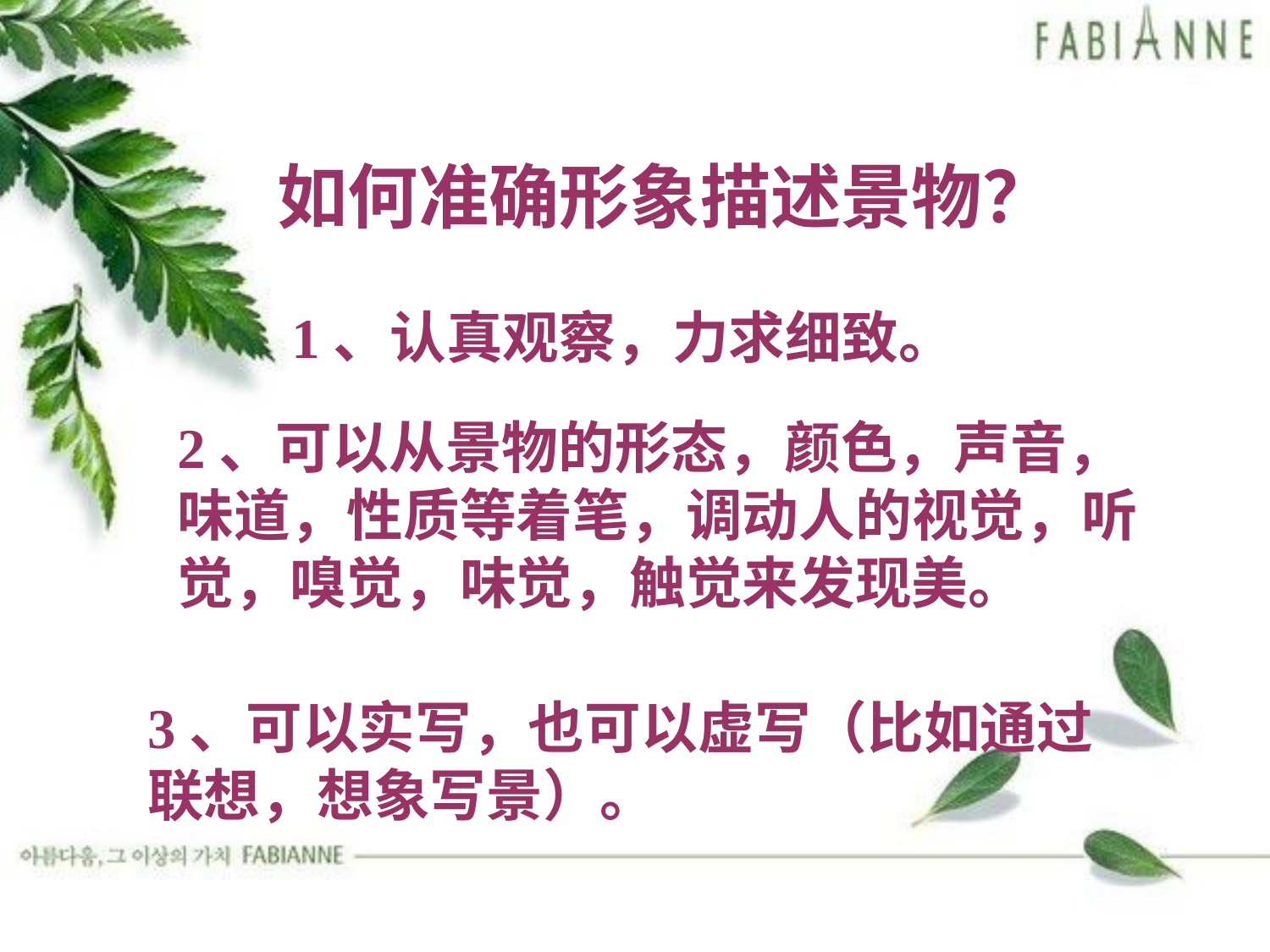

如何准确形象描述景物？
1、认真观察，力求细致。

2、可以从景物的形态，颜色，声音，味道，性质等着笔，调动人的视觉，听觉，嗅觉，味觉，触觉来发现美。
3、可以实写，也可以虚写（比如通过联想，想象写景）。